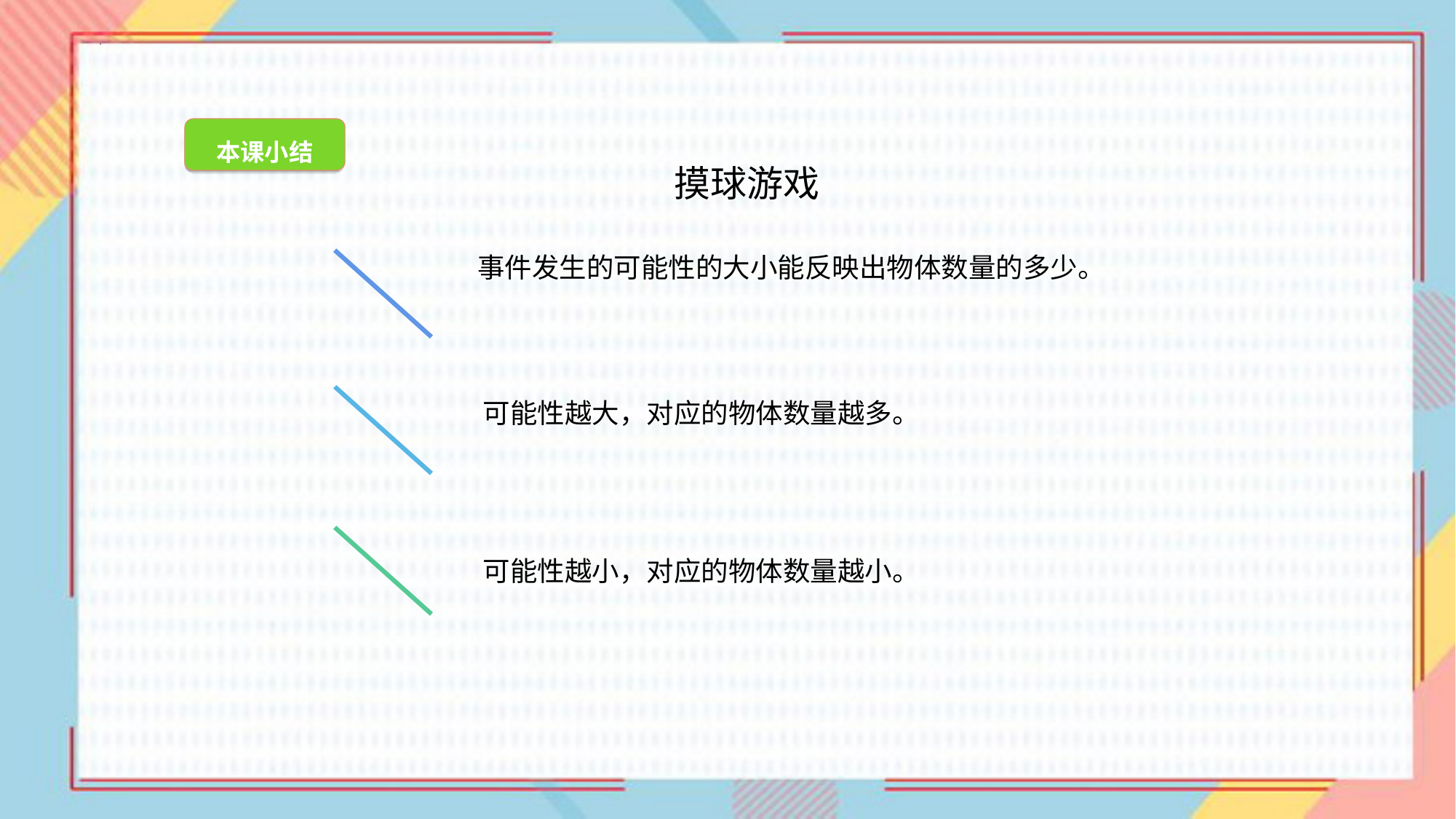

本课小结
摸球游戏
事件发生的可能性的大小能反映出物体数量的多少。

可能性越大，对应的物体数量越多。

可能性越小，对应的物体数量越小。